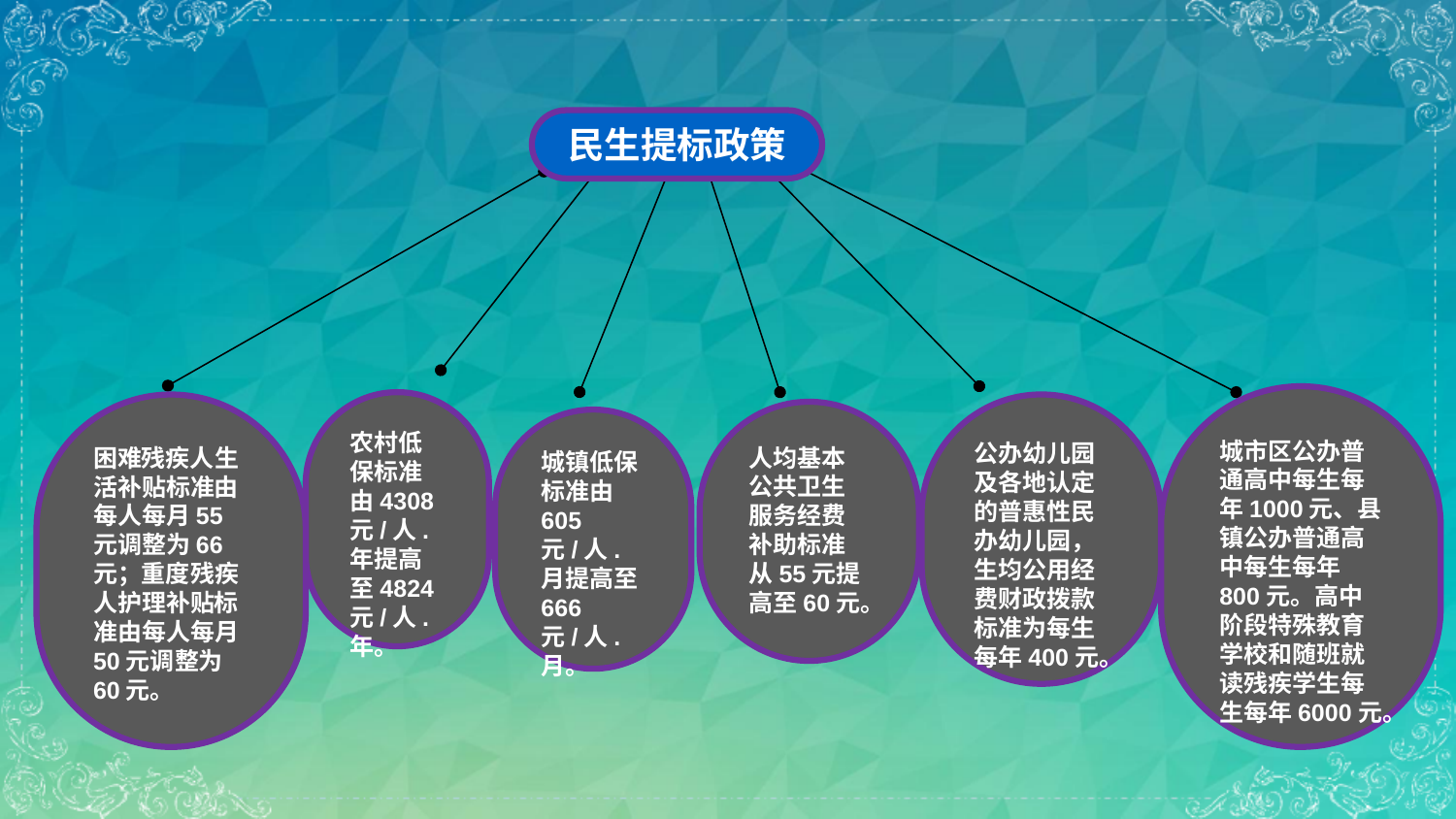

民生提标政策

城市区公办普通高中每生每年1000元、县镇公办普通高中每生每年800元。高中阶段特殊教育学校和随班就读残疾学生每生每年6000元。
农村低保标准由4308元/人.年提高至4824元/人.年。
困难残疾人生活补贴标准由每人每月55元调整为66元；重度残疾人护理补贴标准由每人每月50元调整为60元。
公办幼儿园及各地认定的普惠性民办幼儿园，生均公用经费财政拨款标准为每生每年400元。
人均基本公共卫生服务经费补助标准从55元提高至60元。
城镇低保标准由605元/人.月提高至666元/人.月。